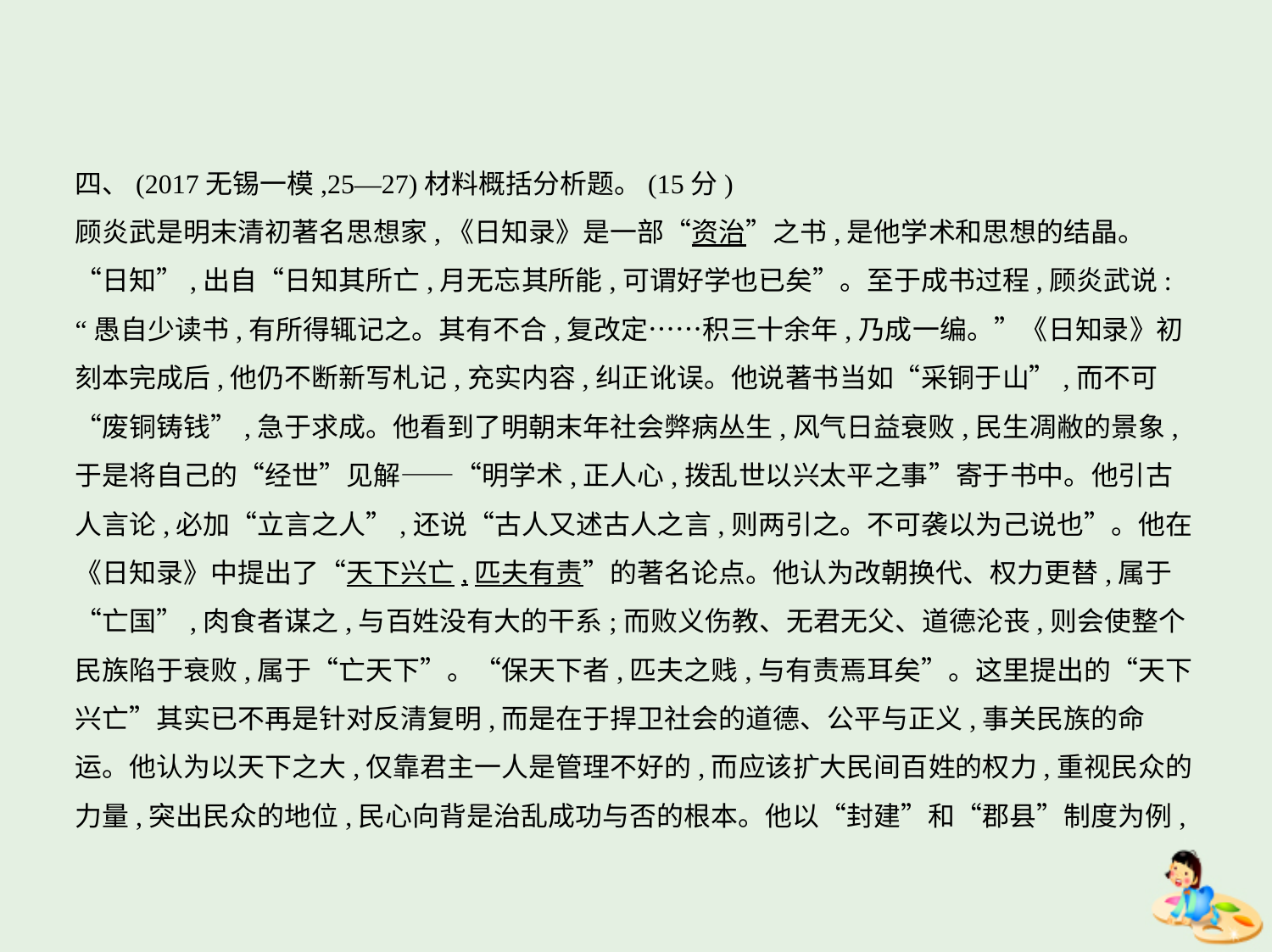

四、(2017无锡一模,25—27)材料概括分析题。(15分)
顾炎武是明末清初著名思想家,《日知录》是一部“资治”之书,是他学术和思想的结晶。
“日知”,出自“日知其所亡,月无忘其所能,可谓好学也已矣”。至于成书过程,顾炎武说:
“愚自少读书,有所得辄记之。其有不合,复改定……积三十余年,乃成一编。”《日知录》初
刻本完成后,他仍不断新写札记,充实内容,纠正讹误。他说著书当如“采铜于山”,而不可
“废铜铸钱”,急于求成。他看到了明朝末年社会弊病丛生,风气日益衰败,民生凋敝的景象,
于是将自己的“经世”见解——“明学术,正人心,拨乱世以兴太平之事”寄于书中。他引古
人言论,必加“立言之人”,还说“古人又述古人之言,则两引之。不可袭以为己说也”。他在
《日知录》中提出了“天下兴亡,匹夫有责”的著名论点。他认为改朝换代、权力更替,属于
“亡国”,肉食者谋之,与百姓没有大的干系;而败义伤教、无君无父、道德沦丧,则会使整个
民族陷于衰败,属于“亡天下”。“保天下者,匹夫之贱,与有责焉耳矣”。这里提出的“天下
兴亡”其实已不再是针对反清复明,而是在于捍卫社会的道德、公平与正义,事关民族的命
运。他认为以天下之大,仅靠君主一人是管理不好的,而应该扩大民间百姓的权力,重视民众的
力量,突出民众的地位,民心向背是治乱成功与否的根本。他以“封建”和“郡县”制度为例,